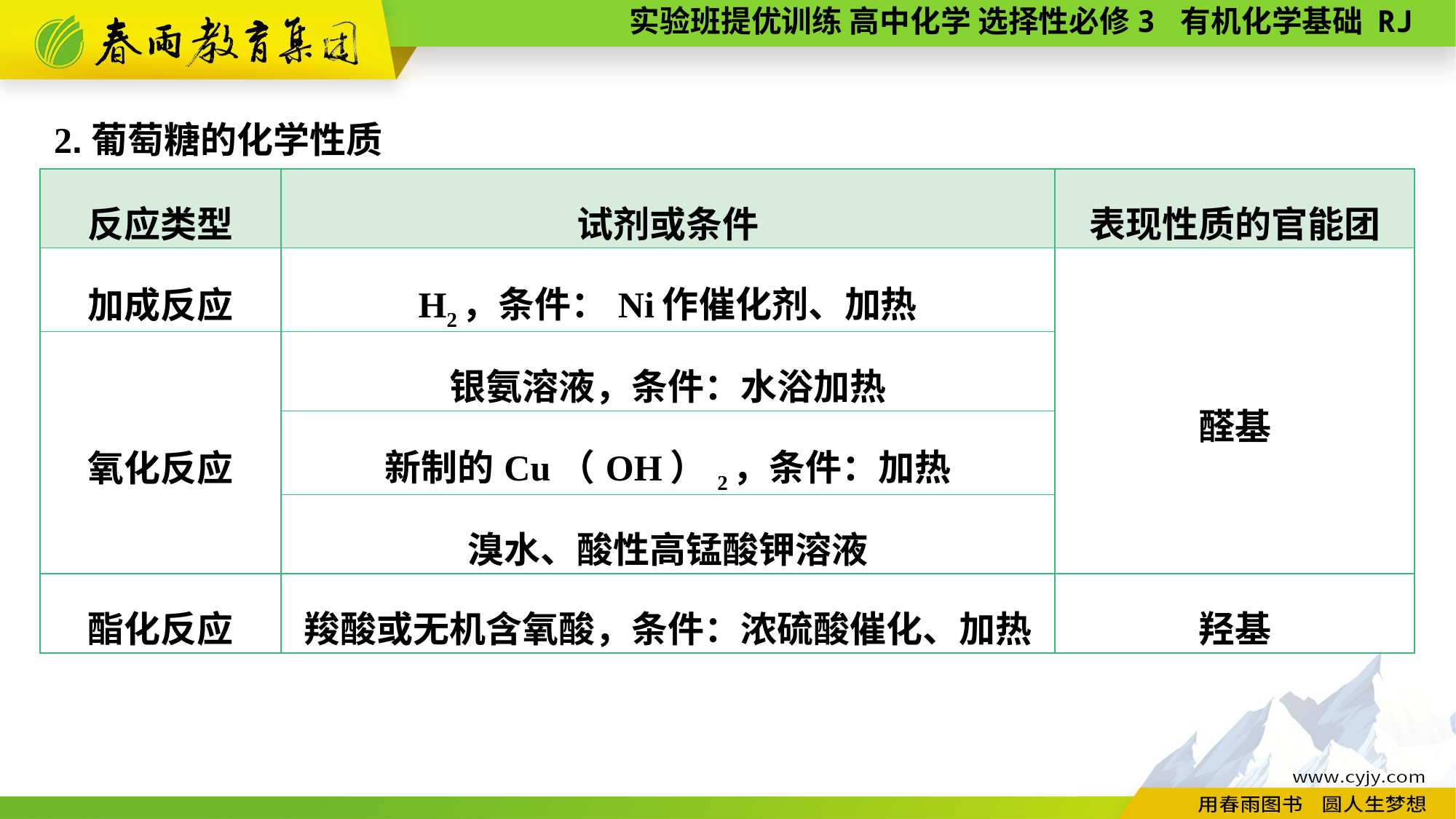

2.葡萄糖的化学性质
| 反应类型 | 试剂或条件 | 表现性质的官能团 |
| --- | --- | --- |
| 加成反应 | H2，条件：Ni作催化剂、加热 | 醛基 |
| 氧化反应 | 银氨溶液，条件：水浴加热 |  |
|  | 新制的Cu（OH）2，条件：加热 |  |
|  | 溴水、酸性高锰酸钾溶液 |  |
| 酯化反应 | 羧酸或无机含氧酸，条件：浓硫酸催化、加热 | 羟基 |